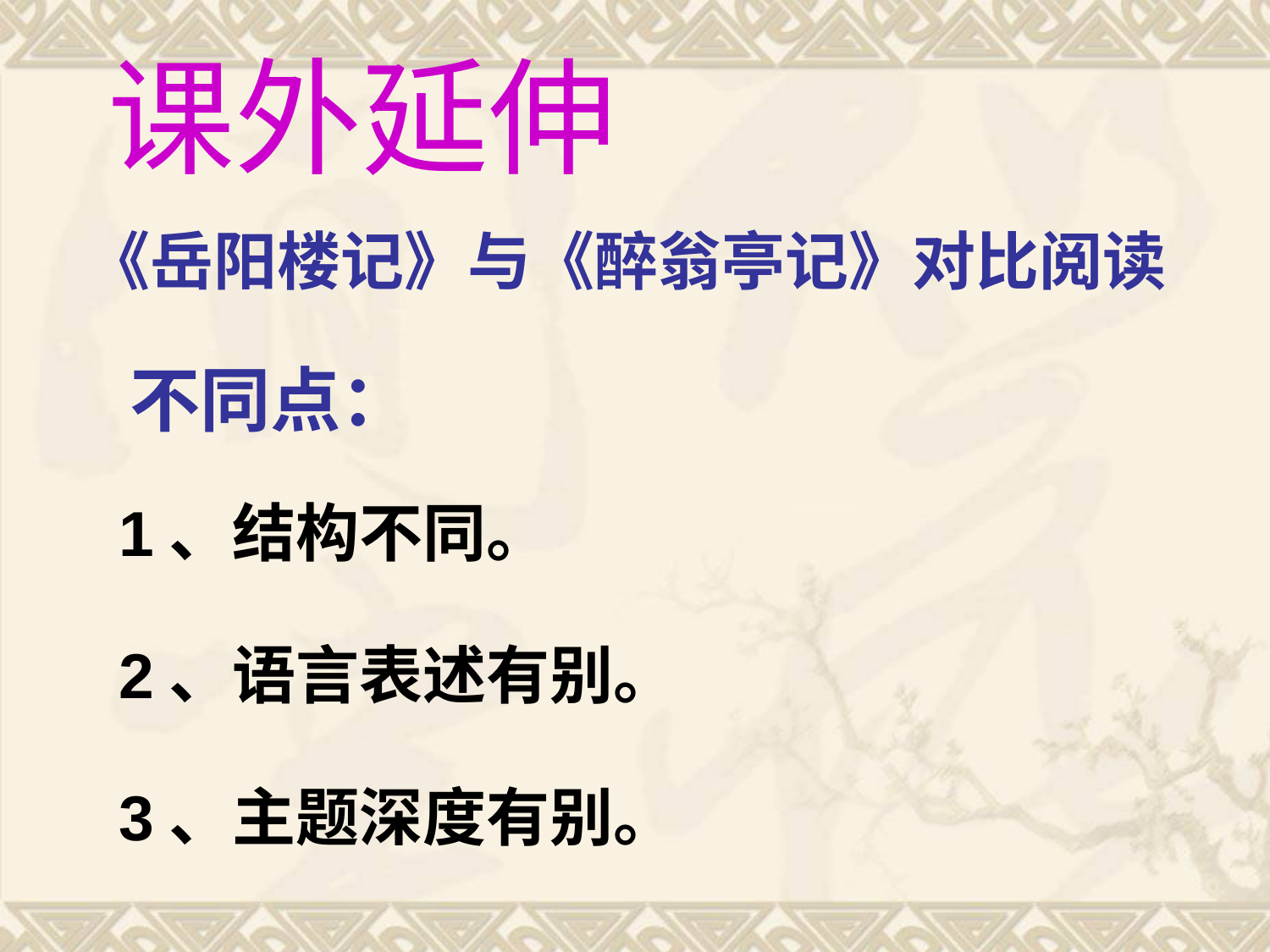

课外延伸
# 《岳阳楼记》与《醉翁亭记》对比阅读
不同点：
1、结构不同。
2、语言表述有别。
3、主题深度有别。